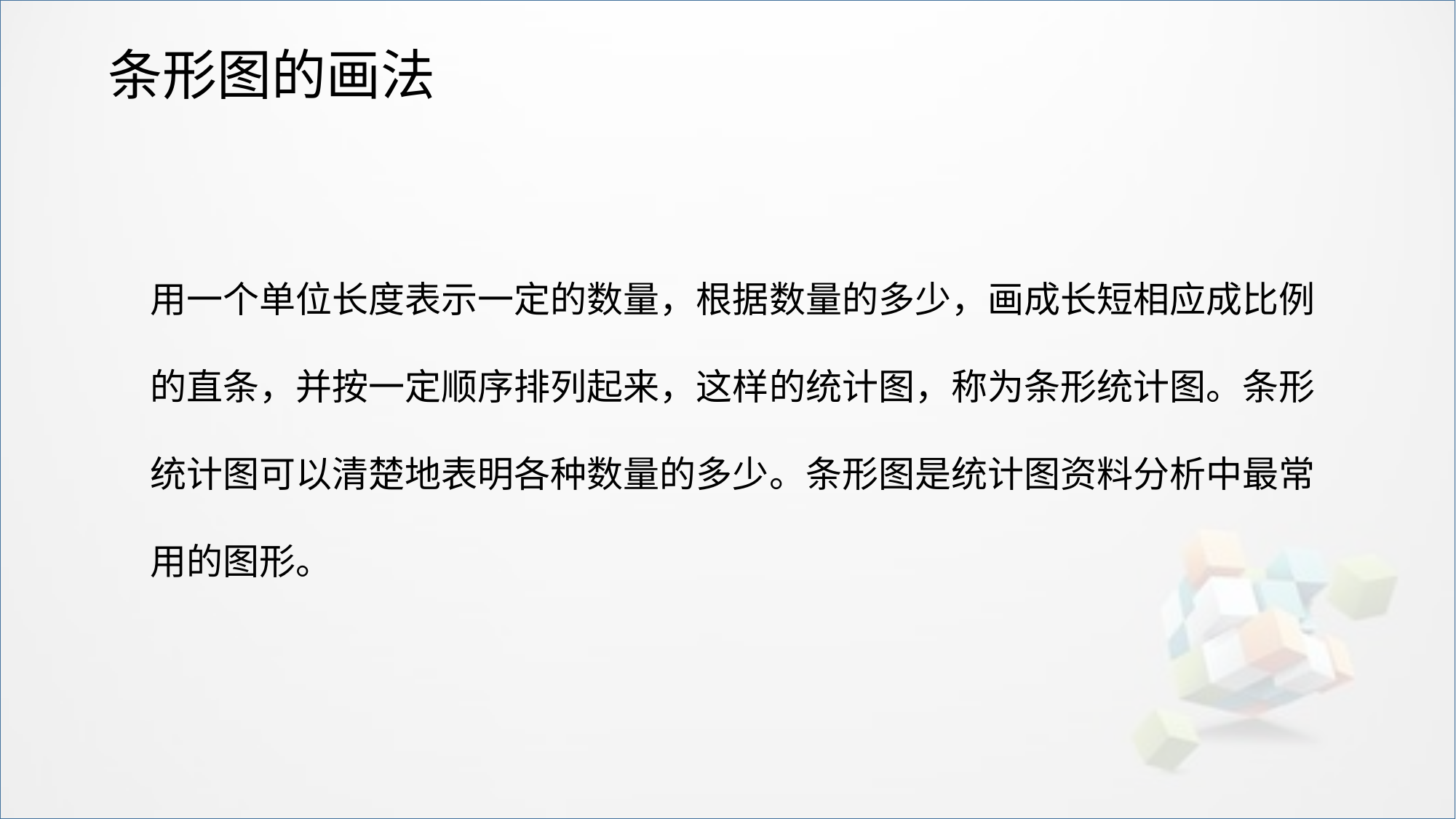

条形图的画法
用一个单位长度表示一定的数量，根据数量的多少，画成长短相应成比例的直条，并按一定顺序排列起来，这样的统计图，称为条形统计图。条形统计图可以清楚地表明各种数量的多少。条形图是统计图资料分析中最常用的图形。